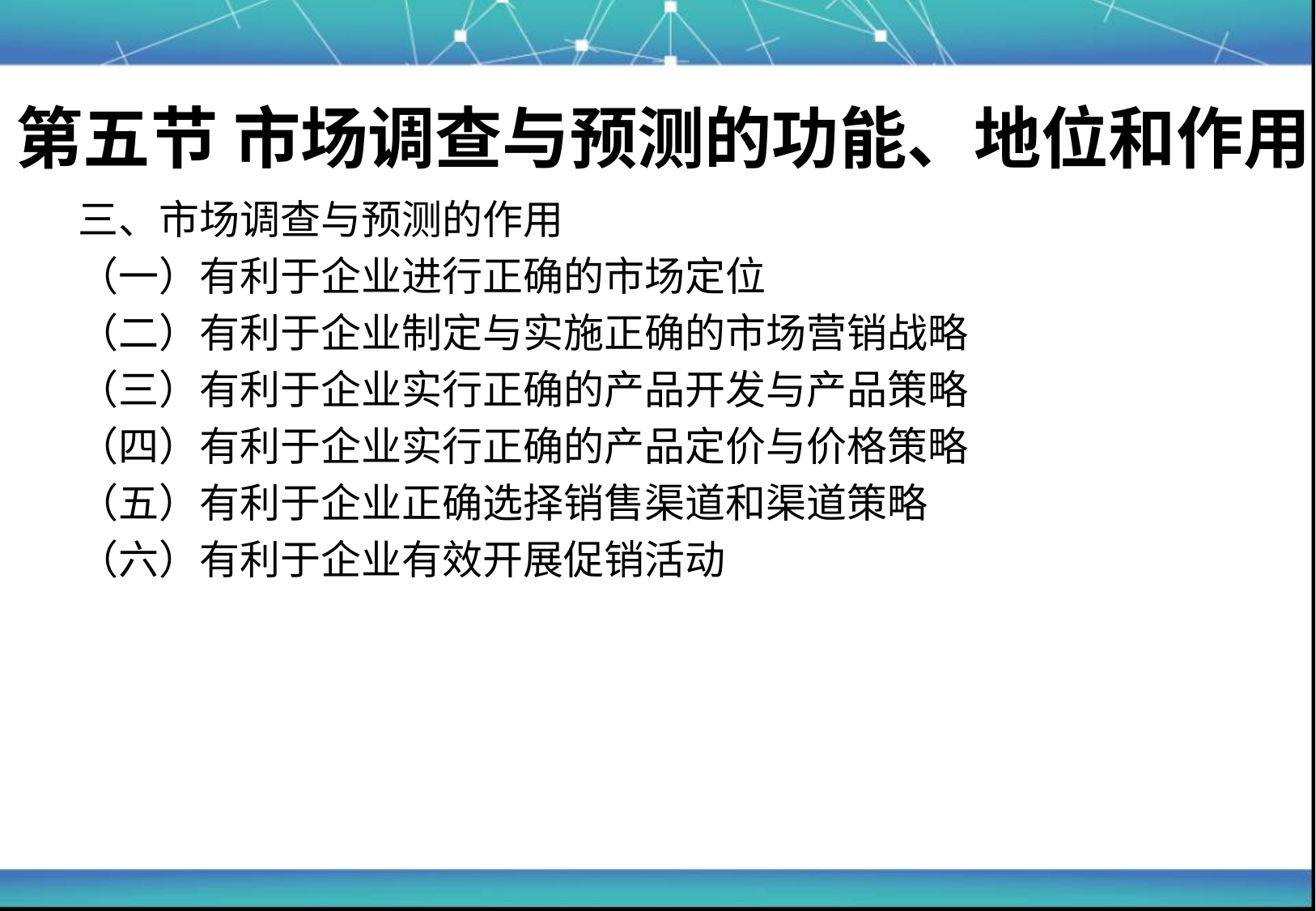

第五节 市场调查与预测的功能、地位和作用
三、市场调查与预测的作用
（一）有利于企业进行正确的市场定位
（二）有利于企业制定与实施正确的市场营销战略
（三）有利于企业实行正确的产品开发与产品策略
（四）有利于企业实行正确的产品定价与价格策略
（五）有利于企业正确选择销售渠道和渠道策略
（六）有利于企业有效开展促销活动